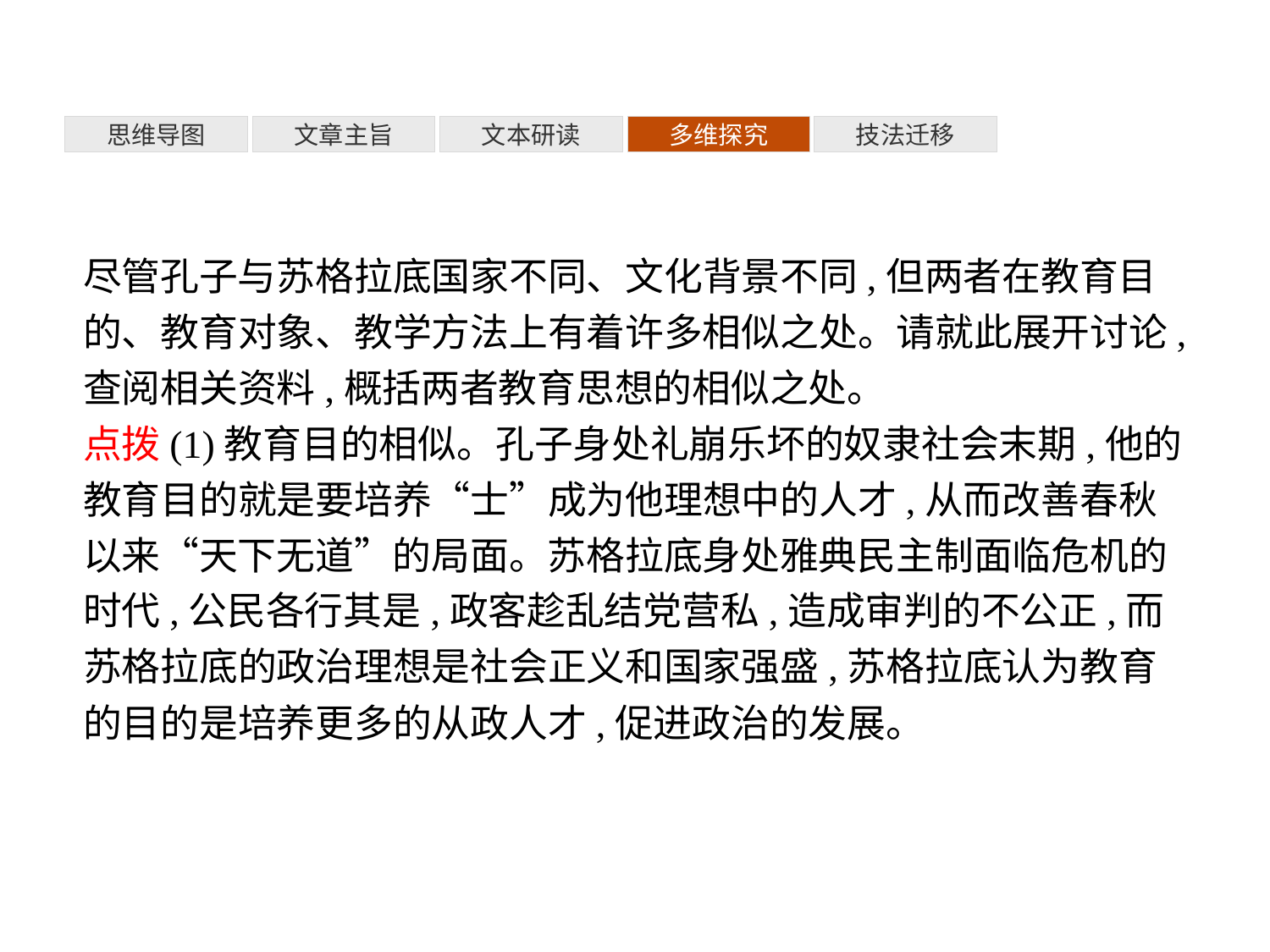

多维探究
思维导图
文章主旨
文本研读
技法迁移
尽管孔子与苏格拉底国家不同、文化背景不同,但两者在教育目的、教育对象、教学方法上有着许多相似之处。请就此展开讨论,查阅相关资料,概括两者教育思想的相似之处。
点拨(1)教育目的相似。孔子身处礼崩乐坏的奴隶社会末期,他的教育目的就是要培养“士”成为他理想中的人才,从而改善春秋以来“天下无道”的局面。苏格拉底身处雅典民主制面临危机的时代,公民各行其是,政客趁乱结党营私,造成审判的不公正,而苏格拉底的政治理想是社会正义和国家强盛,苏格拉底认为教育的目的是培养更多的从政人才,促进政治的发展。